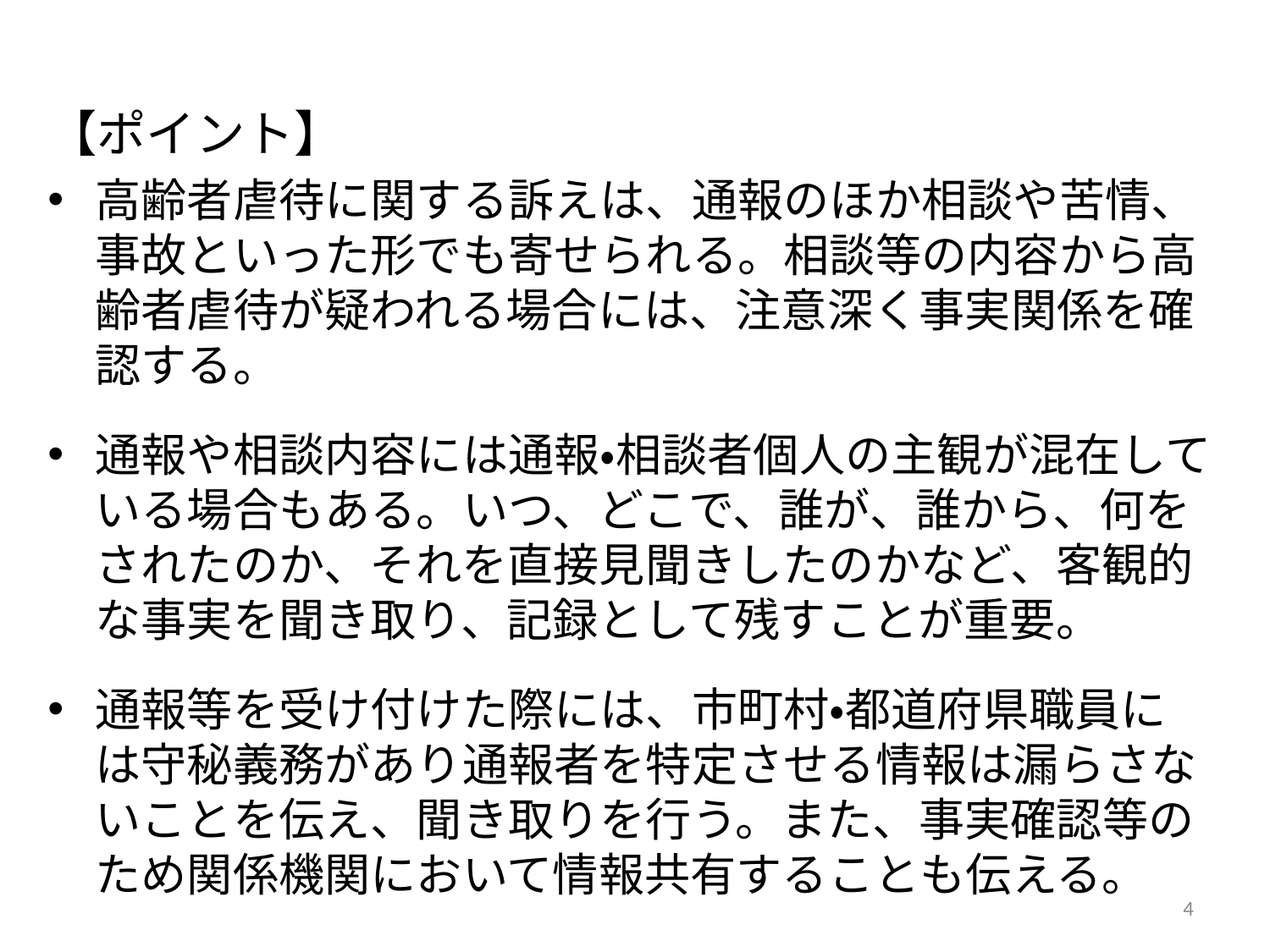

【ポイント】
高齢者虐待に関する訴えは、通報のほか相談や苦情、事故といった形でも寄せられる。相談等の内容から高齢者虐待が疑われる場合には、注意深く事実関係を確認する。

通報や相談内容には通報・相談者個人の主観が混在している場合もある。いつ、どこで、誰が、誰から、何をされたのか、それを直接見聞きしたのかなど、客観的な事実を聞き取り、記録として残すことが重要。

通報等を受け付けた際には、市町村・都道府県職員には守秘義務があり通報者を特定させる情報は漏らさないことを伝え、聞き取りを行う。また、事実確認等のため関係機関において情報共有することも伝える。

4